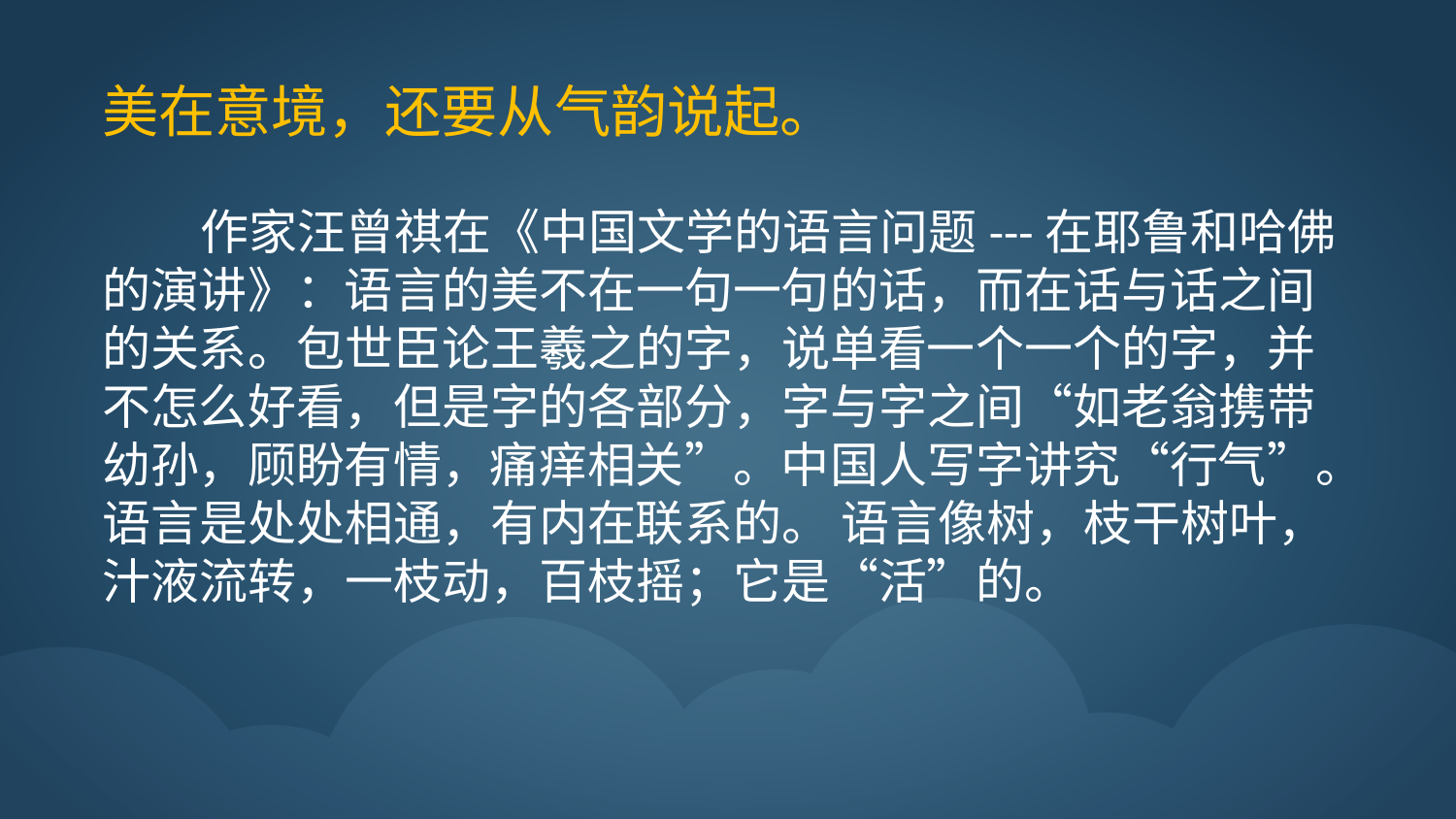

美在意境，还要从气韵说起。

        作家汪曾祺在《中国文学的语言问题---在耶鲁和哈佛的演讲》：语言的美不在一句一句的话，而在话与话之间的关系。包世臣论王羲之的字，说单看一个一个的字，并不怎么好看，但是字的各部分，字与字之间“如老翁携带幼孙，顾盼有情，痛痒相关”。中国人写字讲究“行气”。语言是处处相通，有内在联系的。 语言像树，枝干树叶，汁液流转，一枝动，百枝摇；它是“活”的。